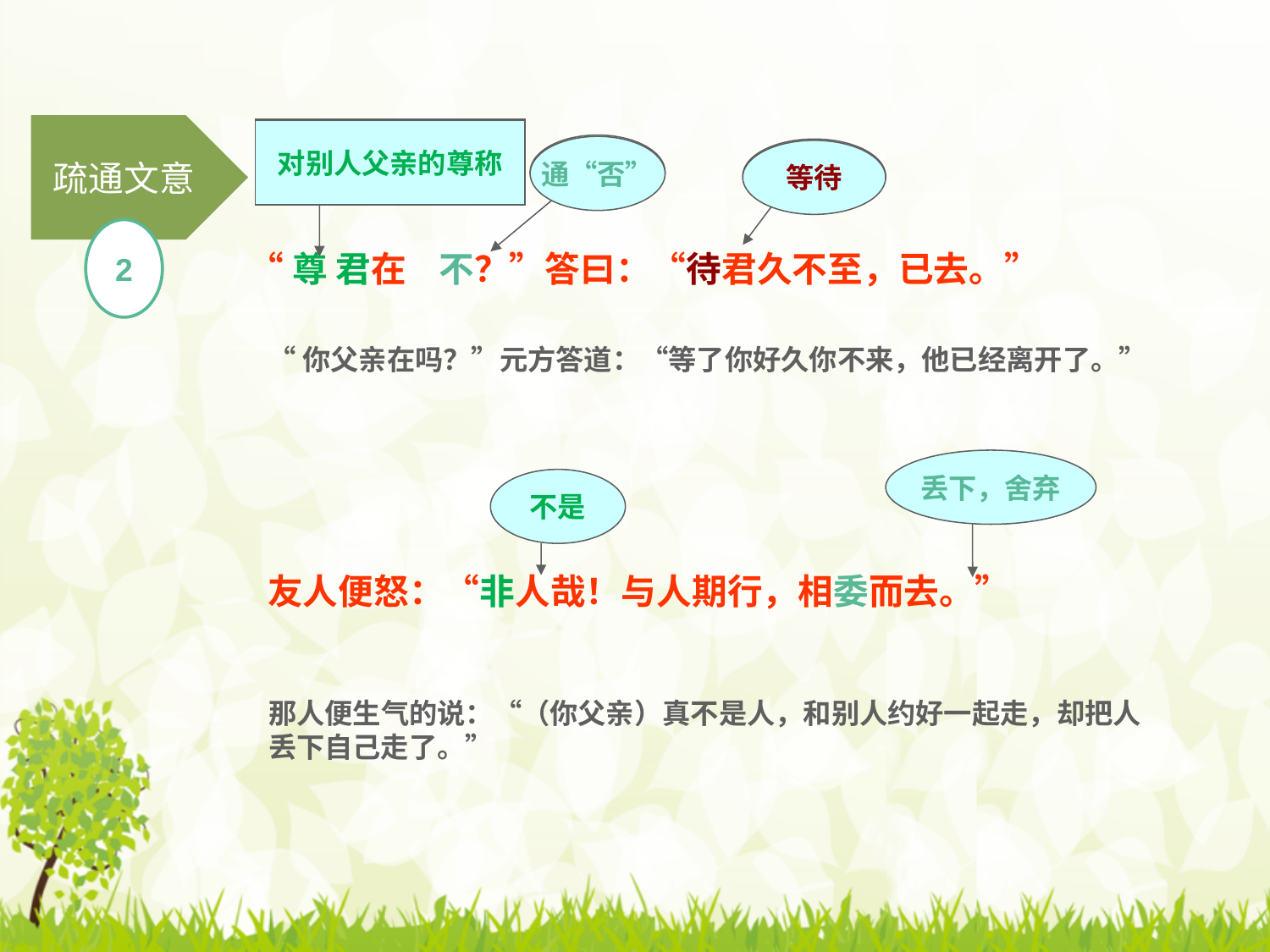

疏通文意
2
对别人父亲的尊称
对别人父亲的尊称

通“否”
通“否”

等待
等待

“尊 君在    不？”答曰：“待君久不至，已去。”
“你父亲在吗？”元方答道：“等了你好久你不来，他已经离开了。”
丢下，舍弃

不是

友人便怒：“非人哉！与人期行，相委而去。”
那人便生气的说：“（你父亲）真不是人，和别人约好一起走，却把人丢下自己走了。”